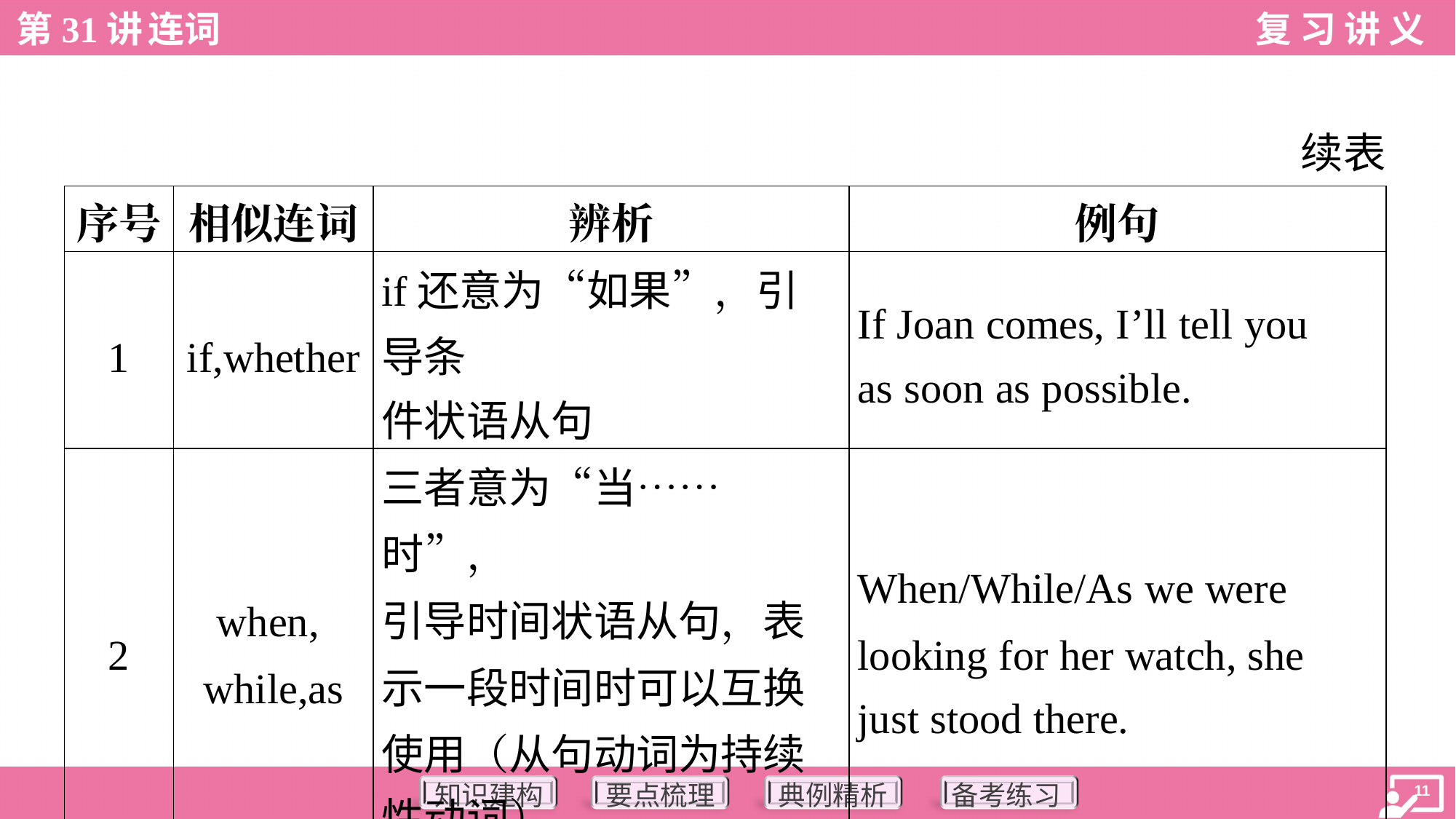

续表
| 序号 | 相似连词 | 辨析 | 例句 |
| --- | --- | --- | --- |
| 1 | if,whether | if还意为“如果”，引导条 件状语从句 | If Joan comes, I’ll tell you as soon as possible. |
| 2 | when, while,as | 三者意为“当……时”， 引导时间状语从句，表 示一段时间时可以互换 使用（从句动词为持续 性动词） | When/While/As we were looking for her watch, she just stood there. |